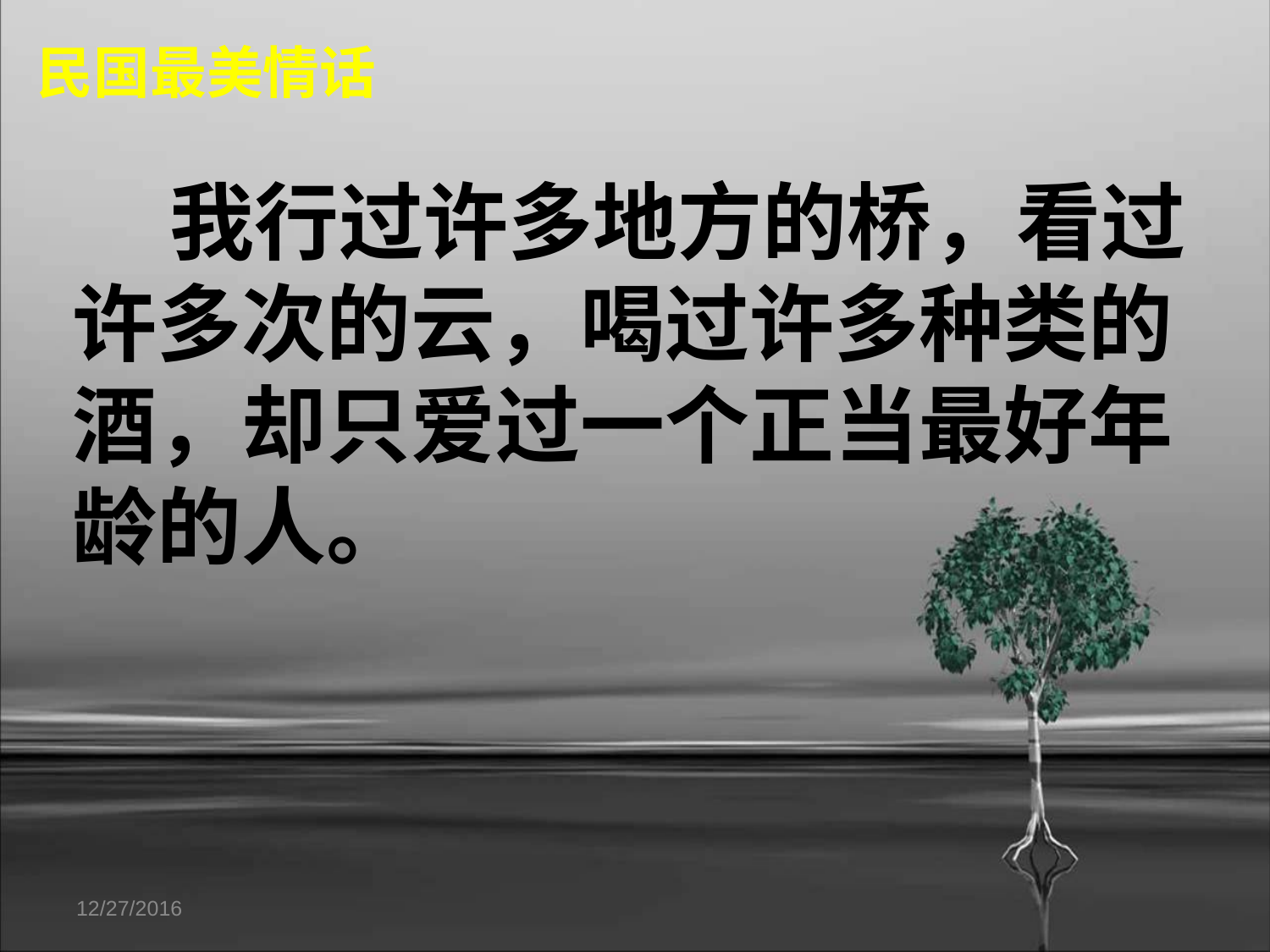

民国最美情话
# 我行过许多地方的桥，看过许多次的云，喝过许多种类的酒，却只爱过一个正当最好年龄的人。
12/27/2016